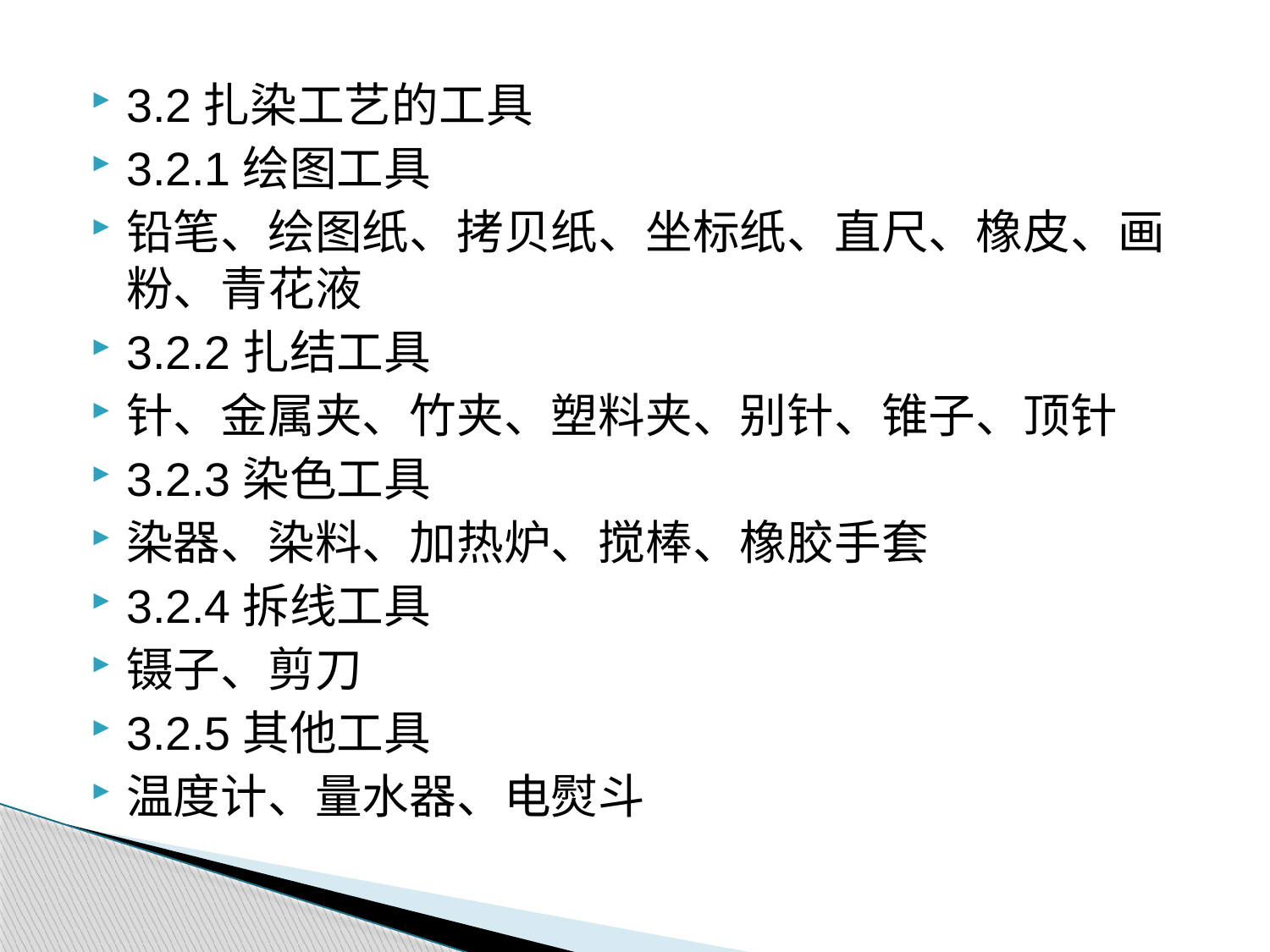

3.2扎染工艺的工具
3.2.1绘图工具
铅笔、绘图纸、拷贝纸、坐标纸、直尺、橡皮、画粉、青花液
3.2.2扎结工具
针、金属夹、竹夹、塑料夹、别针、锥子、顶针
3.2.3染色工具
染器、染料、加热炉、搅棒、橡胶手套
3.2.4拆线工具
镊子、剪刀
3.2.5其他工具
温度计、量水器、电熨斗